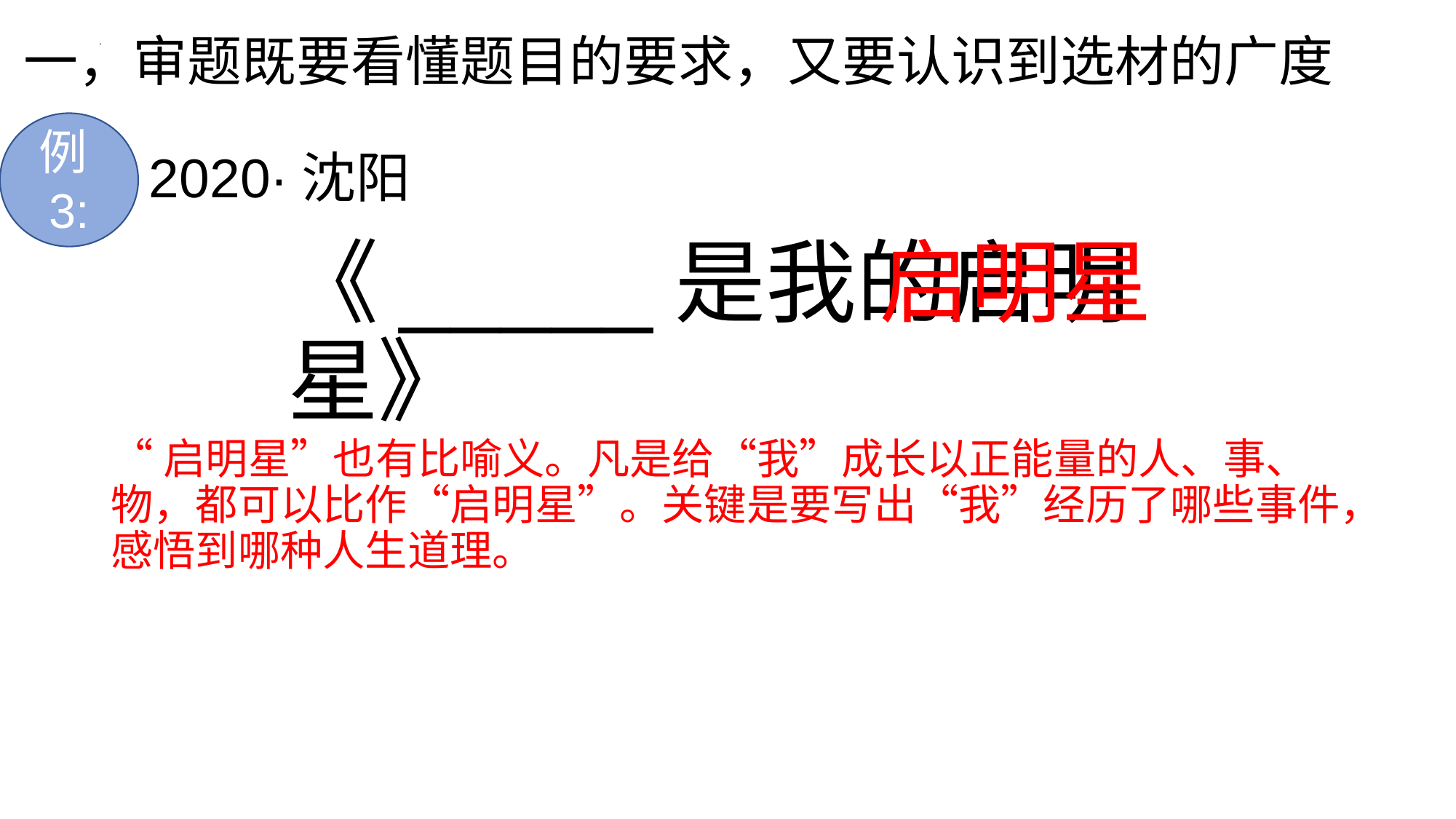

# 一，审题既要看懂题目的要求，又要认识到选材的广度
2020·沈阳
例3:
《_____是我的启明星》
启明星
“启明星”也有比喻义。凡是给“我”成长以正能量的人、事、物，都可以比作“启明星”。关键是要写出“我”经历了哪些事件，感悟到哪种人生道理。